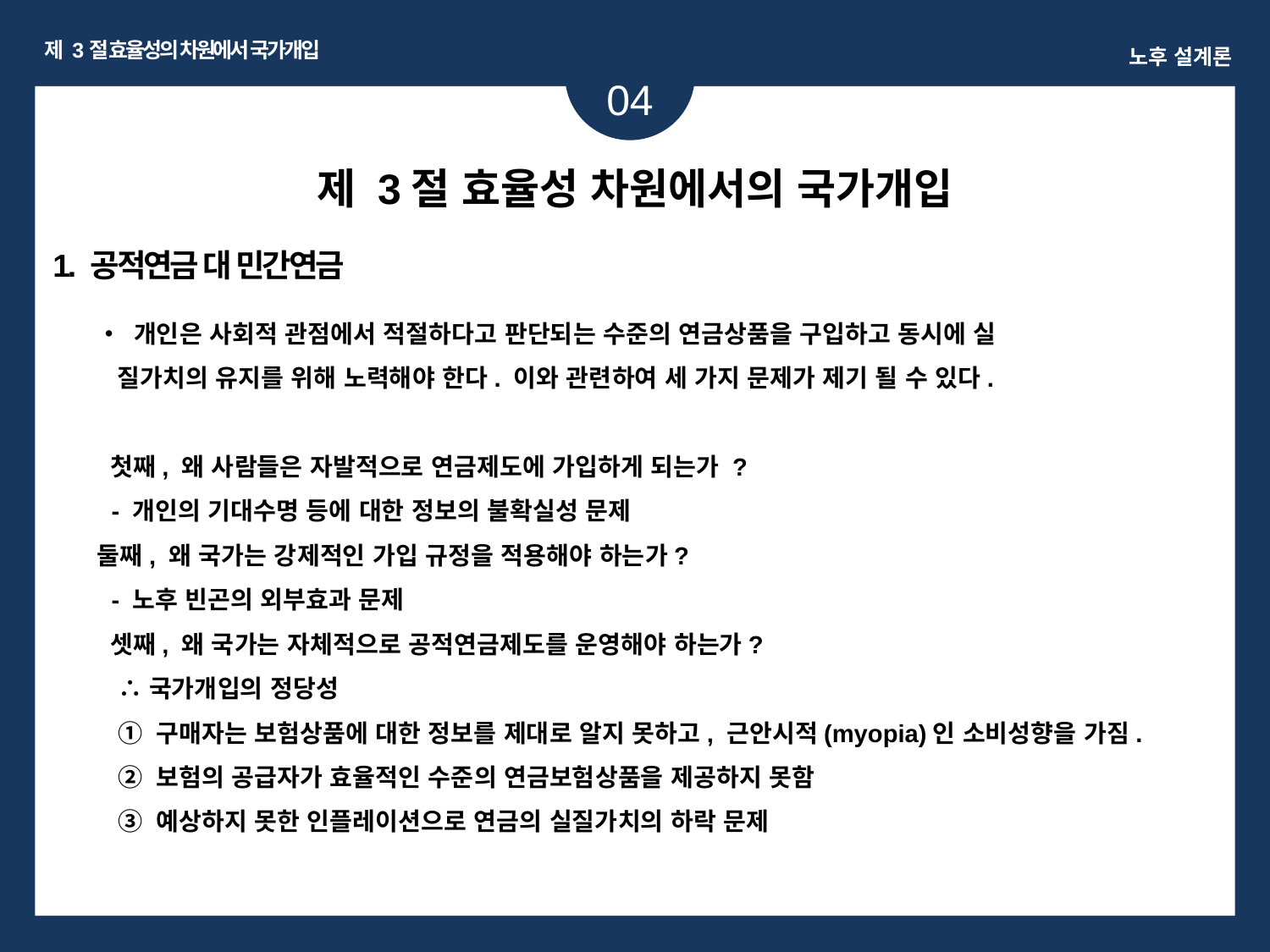

제 3절 효율성의 차원에서 국가개입
노후 설계론
04
ㅏㅏ
제 3절 효율성 차원에서의 국가개입
1. 공적연금 대 민간연금
• 개인은 사회적 관점에서 적절하다고 판단되는 수준의 연금상품을 구입하고 동시에 실
  질가치의 유지를 위해 노력해야 한다. 이와 관련하여 세 가지 문제가 제기 될 수 있다.

 첫째, 왜 사람들은 자발적으로 연금제도에 가입하게 되는가 ?
  - 개인의 기대수명 등에 대한 정보의 불확실성 문제
둘째, 왜 국가는 강제적인 가입 규정을 적용해야 하는가?
  - 노후 빈곤의 외부효과 문제
 셋째, 왜 국가는 자체적으로 공적연금제도를 운영해야 하는가?
   ∴국가개입의 정당성
   ① 구매자는 보험상품에 대한 정보를 제대로 알지 못하고, 근안시적(myopia)인 소비성향을 가짐.
   ② 보험의 공급자가 효율적인 수준의 연금보험상품을 제공하지 못함
   ③ 예상하지 못한 인플레이션으로 연금의 실질가치의 하락 문제